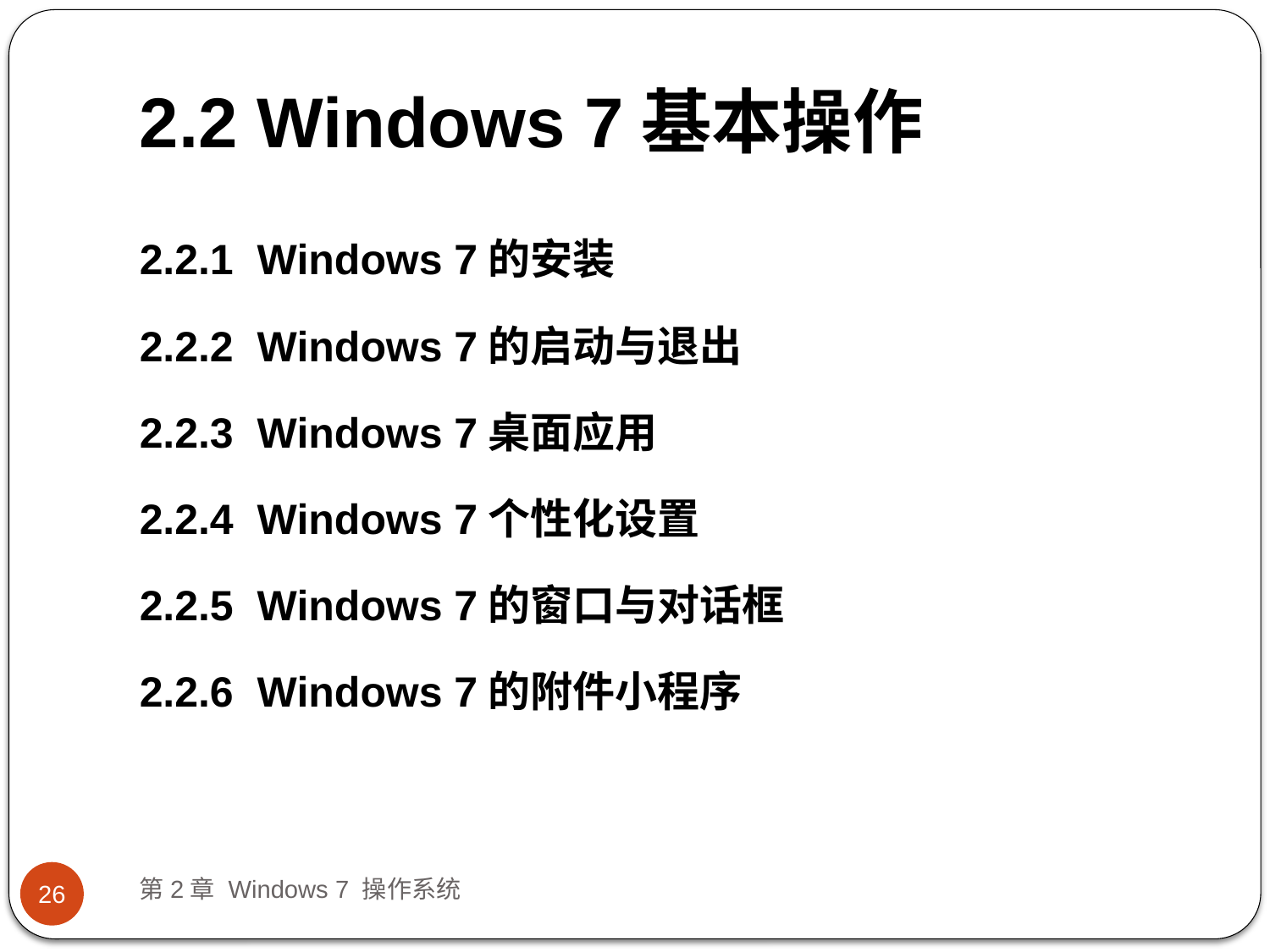

# 2.2 Windows 7基本操作
2.2.1  Windows 7的安装
2.2.2  Windows 7的启动与退出
2.2.3  Windows 7桌面应用
2.2.4  Windows 7个性化设置
2.2.5  Windows 7的窗口与对话框
2.2.6  Windows 7的附件小程序
第2章 Windows 7 操作系统
26